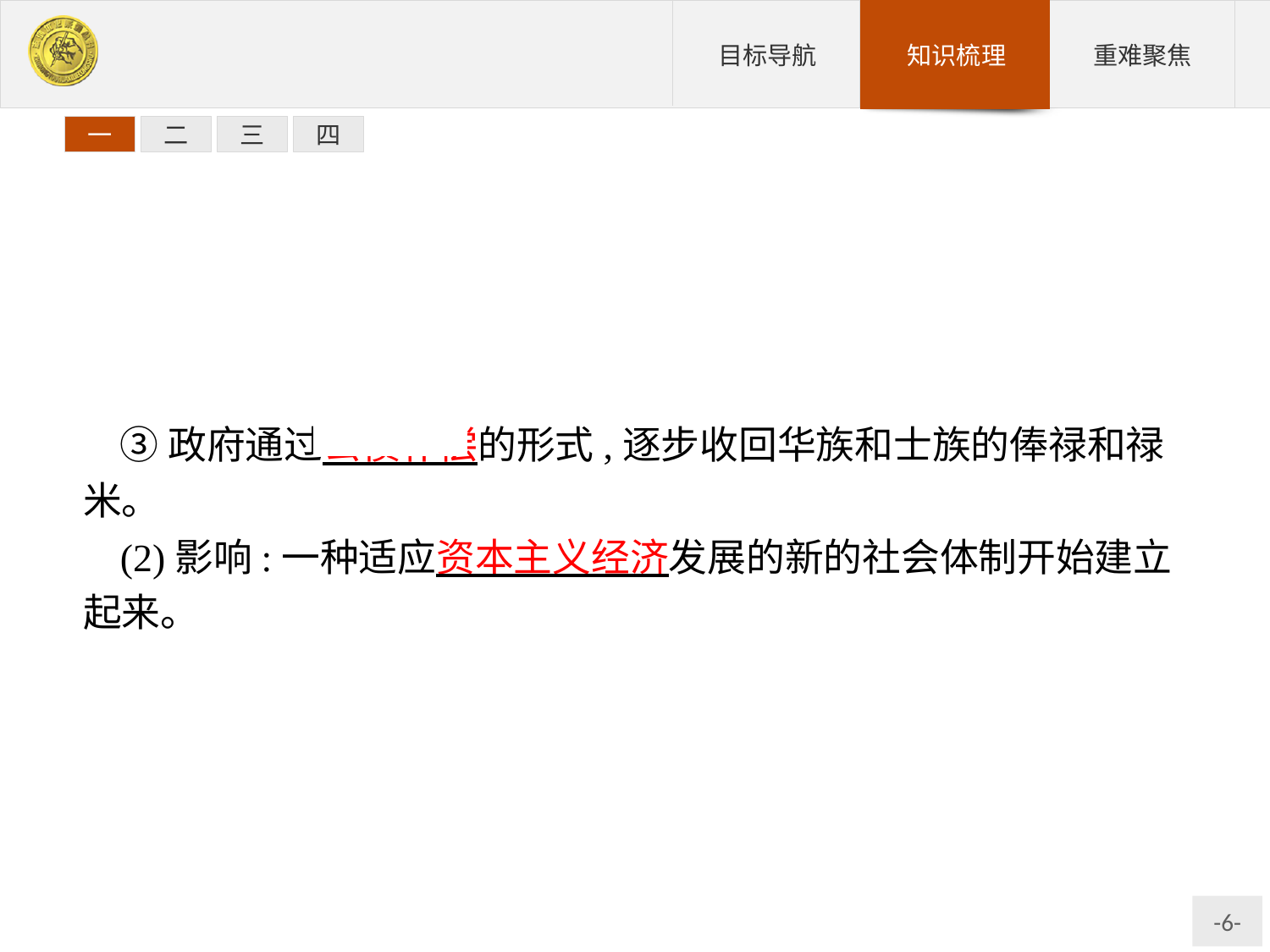

一
二
三
四
③政府通过公债补偿的形式,逐步收回华族和士族的俸禄和禄米。
(2)影响:一种适应资本主义经济发展的新的社会体制开始建立起来。